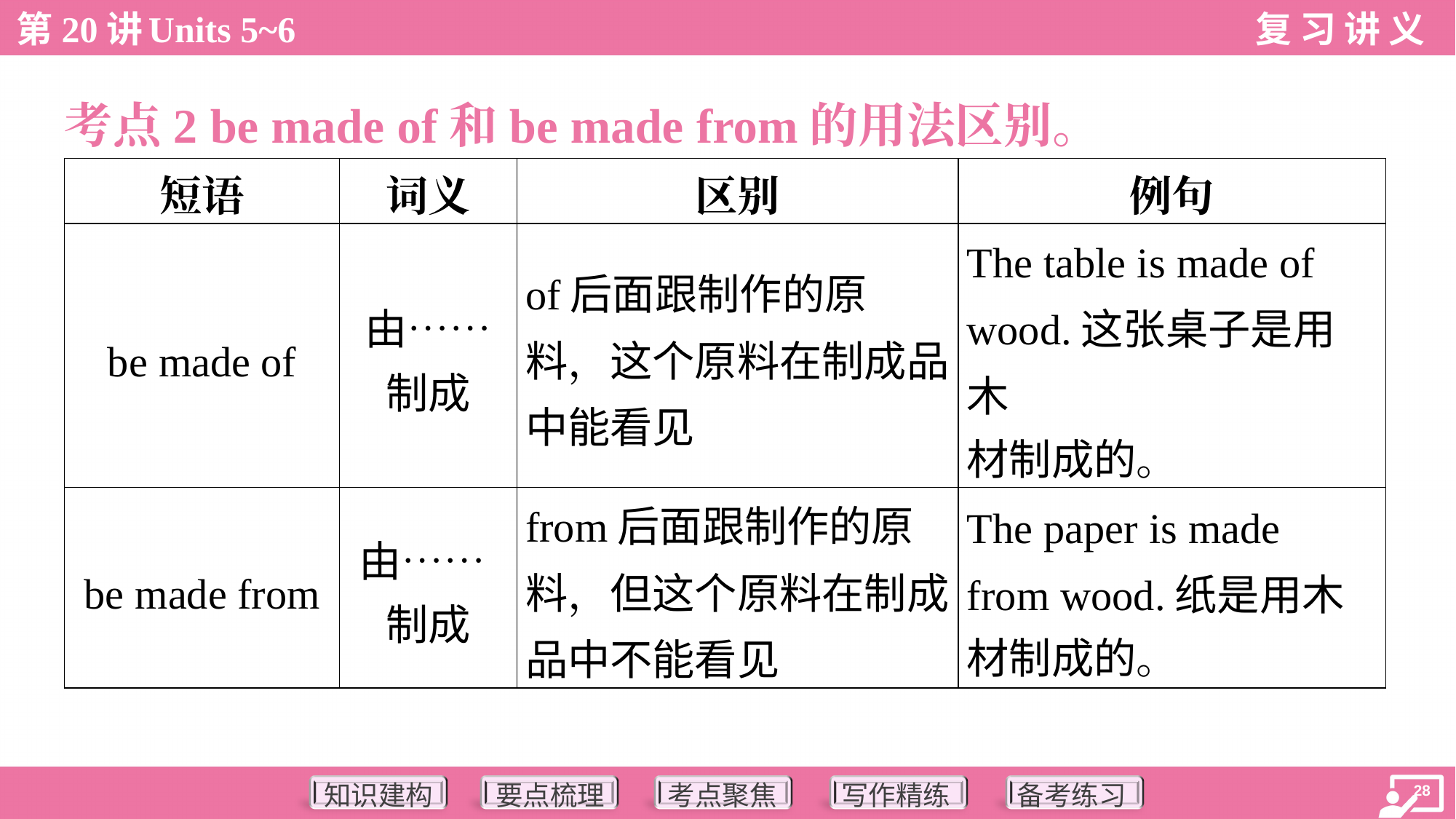

考点2 be made of和be made from的用法区别。
| 短语 | 词义 | 区别 | 例句 |
| --- | --- | --- | --- |
| be made of | 由…… 制成 | of后面跟制作的原料，这个原料在制成品中能看见 | The table is made of wood.这张桌子是用木 材制成的。 |
| be made from | 由…… 制成 | from后面跟制作的原料，但这个原料在制成品中不能看见 | The paper is made from wood.纸是用木 材制成的。 |